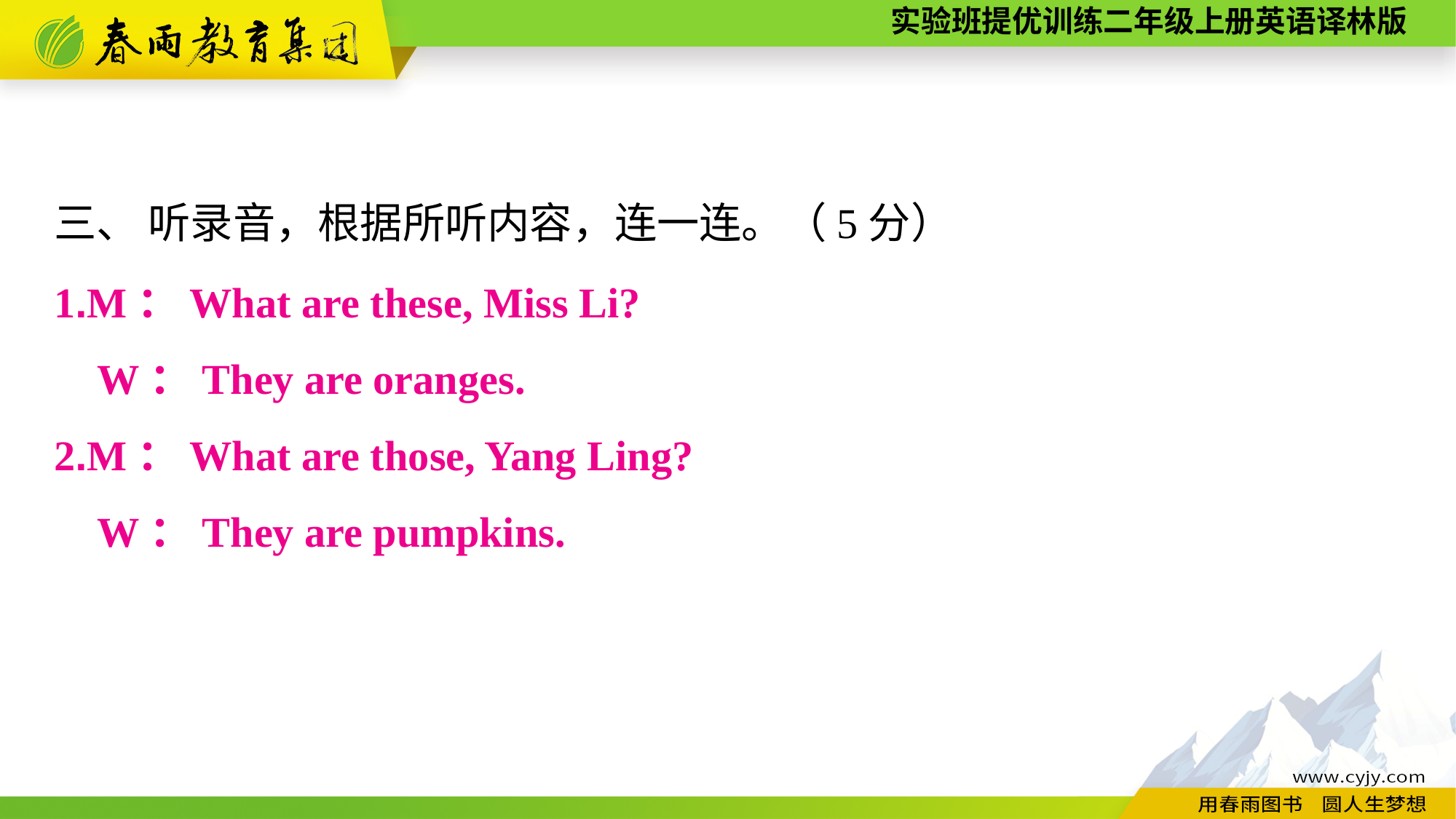

三、 听录音，根据所听内容，连一连。（5分）
1.M：What are these, Miss Li?
W：They are oranges.
2.M：What are those, Yang Ling?
W：They are pumpkins.